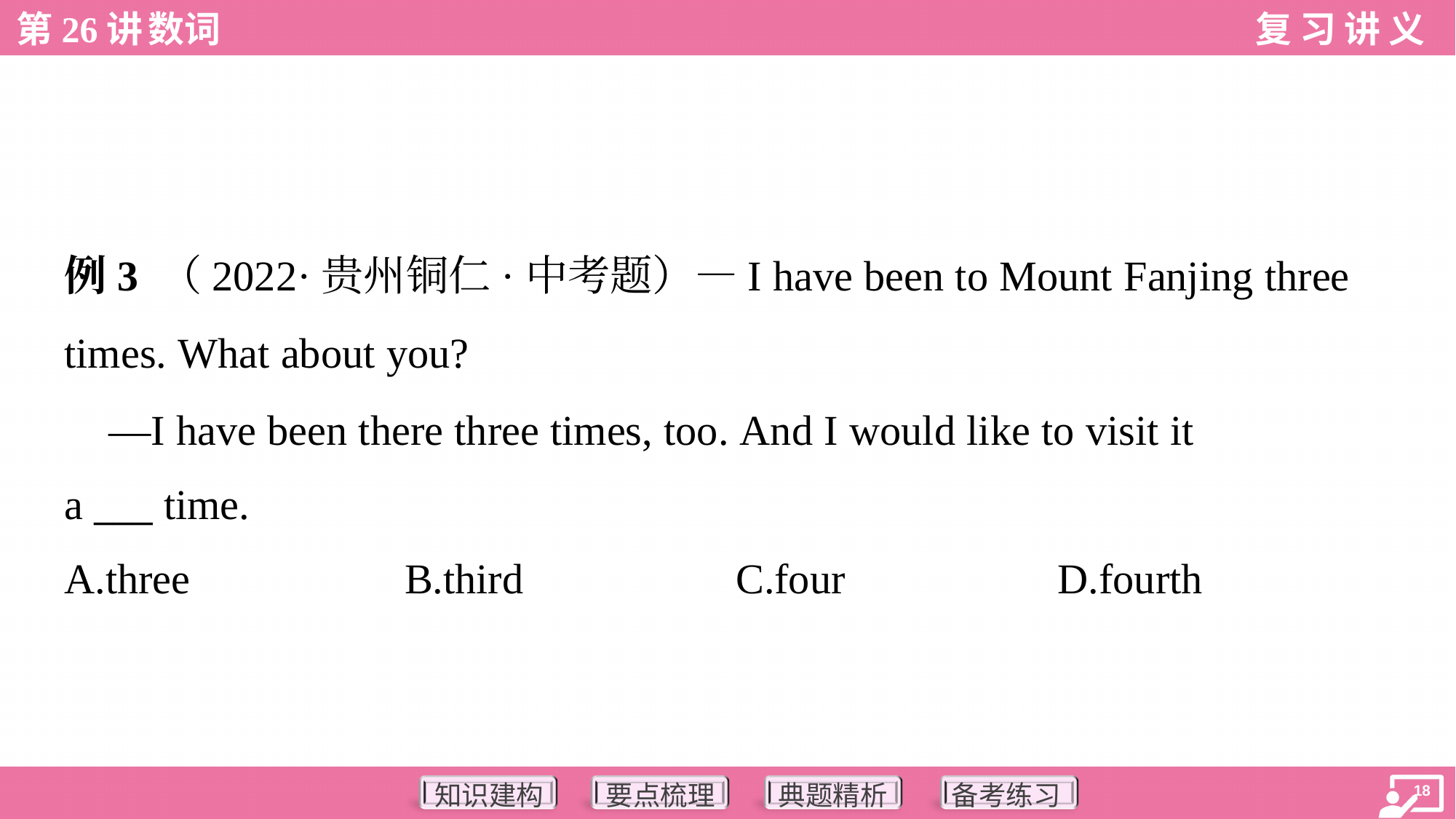

例3 （2022·贵州铜仁·中考题）—I have been to Mount Fanjing three
times. What about you?
    —I have been there three times, too. And I would like to visit it
a ___ time.
A.three	B.third	C.four	D.fourth